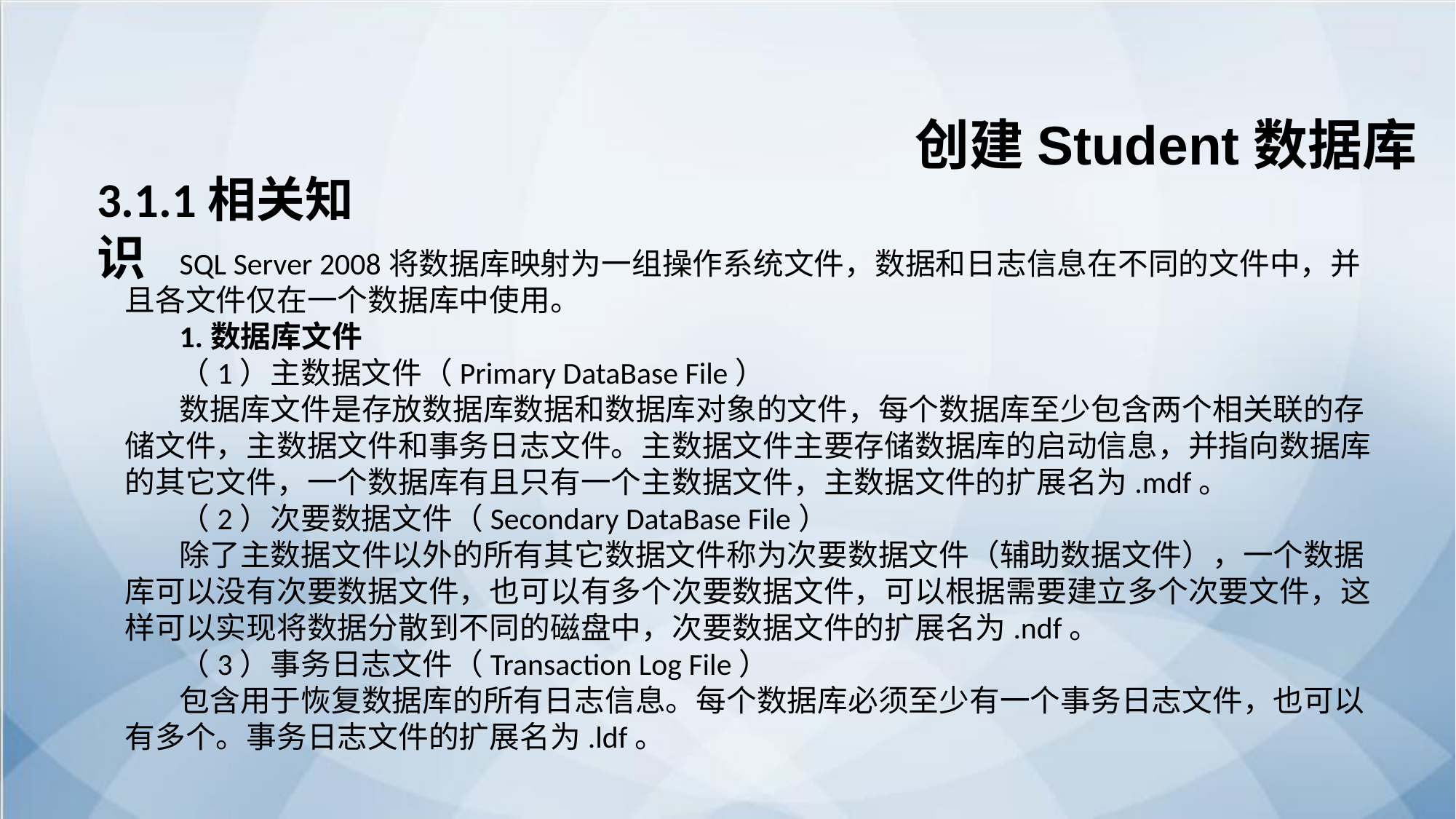

创建Student数据库
3.1.1相关知识
SQL Server 2008将数据库映射为一组操作系统文件，数据和日志信息在不同的文件中，并且各文件仅在一个数据库中使用。
1.数据库文件
（1）主数据文件（Primary DataBase File）
数据库文件是存放数据库数据和数据库对象的文件，每个数据库至少包含两个相关联的存储文件，主数据文件和事务日志文件。主数据文件主要存储数据库的启动信息，并指向数据库的其它文件，一个数据库有且只有一个主数据文件，主数据文件的扩展名为.mdf。
（2）次要数据文件（Secondary DataBase File）
除了主数据文件以外的所有其它数据文件称为次要数据文件（辅助数据文件），一个数据库可以没有次要数据文件，也可以有多个次要数据文件，可以根据需要建立多个次要文件，这样可以实现将数据分散到不同的磁盘中，次要数据文件的扩展名为.ndf。
（3）事务日志文件（Transaction Log File）
包含用于恢复数据库的所有日志信息。每个数据库必须至少有一个事务日志文件，也可以有多个。事务日志文件的扩展名为.ldf。